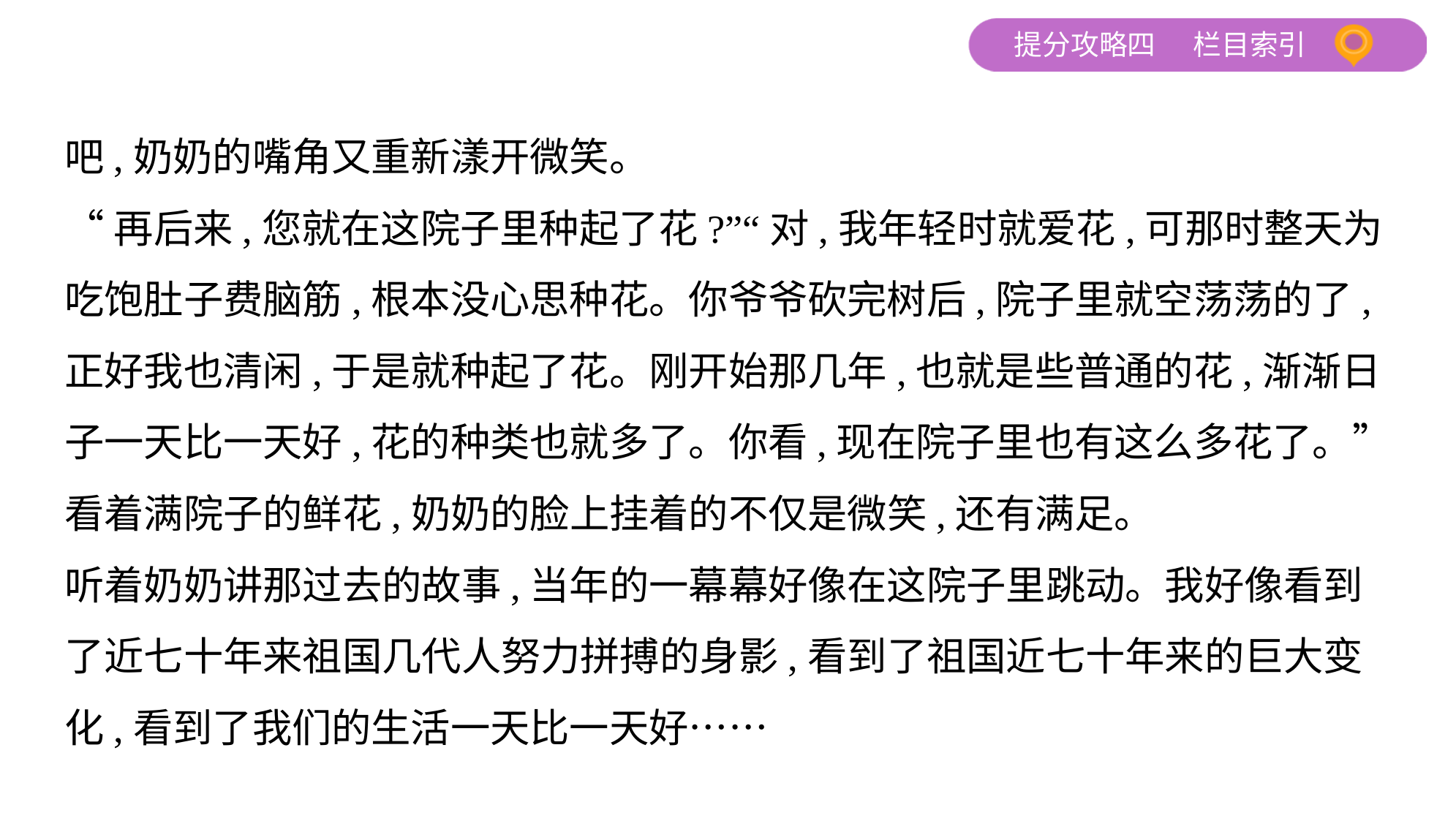

吧,奶奶的嘴角又重新漾开微笑。
“再后来,您就在这院子里种起了花?”“对,我年轻时就爱花,可那时整天为
吃饱肚子费脑筋,根本没心思种花。你爷爷砍完树后,院子里就空荡荡的了,
正好我也清闲,于是就种起了花。刚开始那几年,也就是些普通的花,渐渐日
子一天比一天好,花的种类也就多了。你看,现在院子里也有这么多花了。”
看着满院子的鲜花,奶奶的脸上挂着的不仅是微笑,还有满足。
听着奶奶讲那过去的故事,当年的一幕幕好像在这院子里跳动。我好像看到
了近七十年来祖国几代人努力拼搏的身影,看到了祖国近七十年来的巨大变
化,看到了我们的生活一天比一天好……